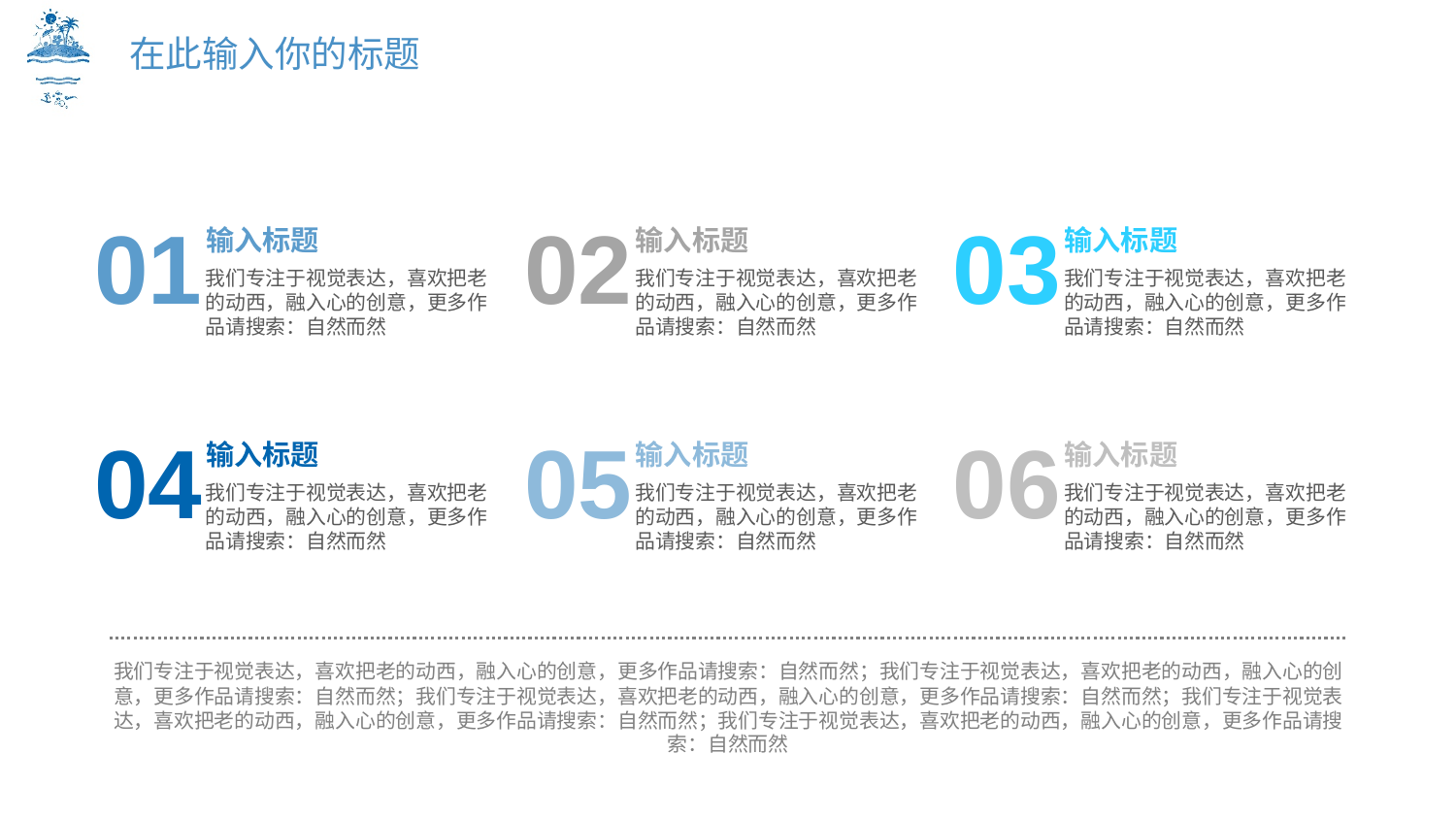

在此输入你的标题
01
02
03
输入标题
输入标题
输入标题
我们专注于视觉表达，喜欢把老的动西，融入心的创意，更多作品请搜索：自然而然
我们专注于视觉表达，喜欢把老的动西，融入心的创意，更多作品请搜索：自然而然
我们专注于视觉表达，喜欢把老的动西，融入心的创意，更多作品请搜索：自然而然
04
05
06
输入标题
输入标题
输入标题
我们专注于视觉表达，喜欢把老的动西，融入心的创意，更多作品请搜索：自然而然
我们专注于视觉表达，喜欢把老的动西，融入心的创意，更多作品请搜索：自然而然
我们专注于视觉表达，喜欢把老的动西，融入心的创意，更多作品请搜索：自然而然
我们专注于视觉表达，喜欢把老的动西，融入心的创意，更多作品请搜索：自然而然；我们专注于视觉表达，喜欢把老的动西，融入心的创意，更多作品请搜索：自然而然；我们专注于视觉表达，喜欢把老的动西，融入心的创意，更多作品请搜索：自然而然；我们专注于视觉表达，喜欢把老的动西，融入心的创意，更多作品请搜索：自然而然；我们专注于视觉表达，喜欢把老的动西，融入心的创意，更多作品请搜索：自然而然